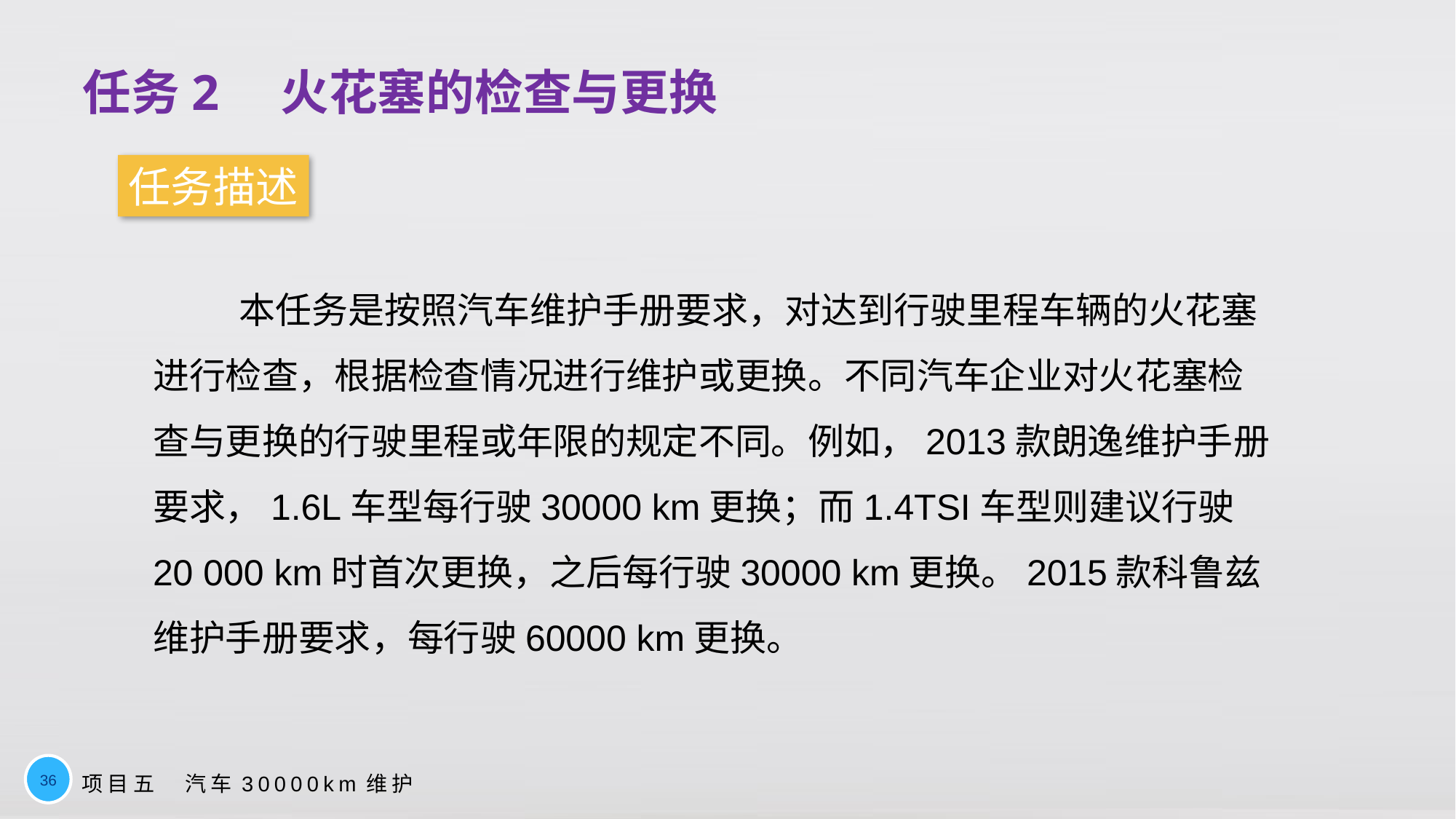

任务2　火花塞的检查与更换
任务描述
本任务是按照汽车维护手册要求，对达到行驶里程车辆的火花塞进行检查，根据检查情况进行维护或更换。不同汽车企业对火花塞检查与更换的行驶里程或年限的规定不同。例如，2013款朗逸维护手册要求，1.6L车型每行驶30000 km更换；而1.4TSI车型则建议行驶20 000 km时首次更换，之后每行驶30000 km更换。2015款科鲁兹维护手册要求，每行驶60000 km更换。
36